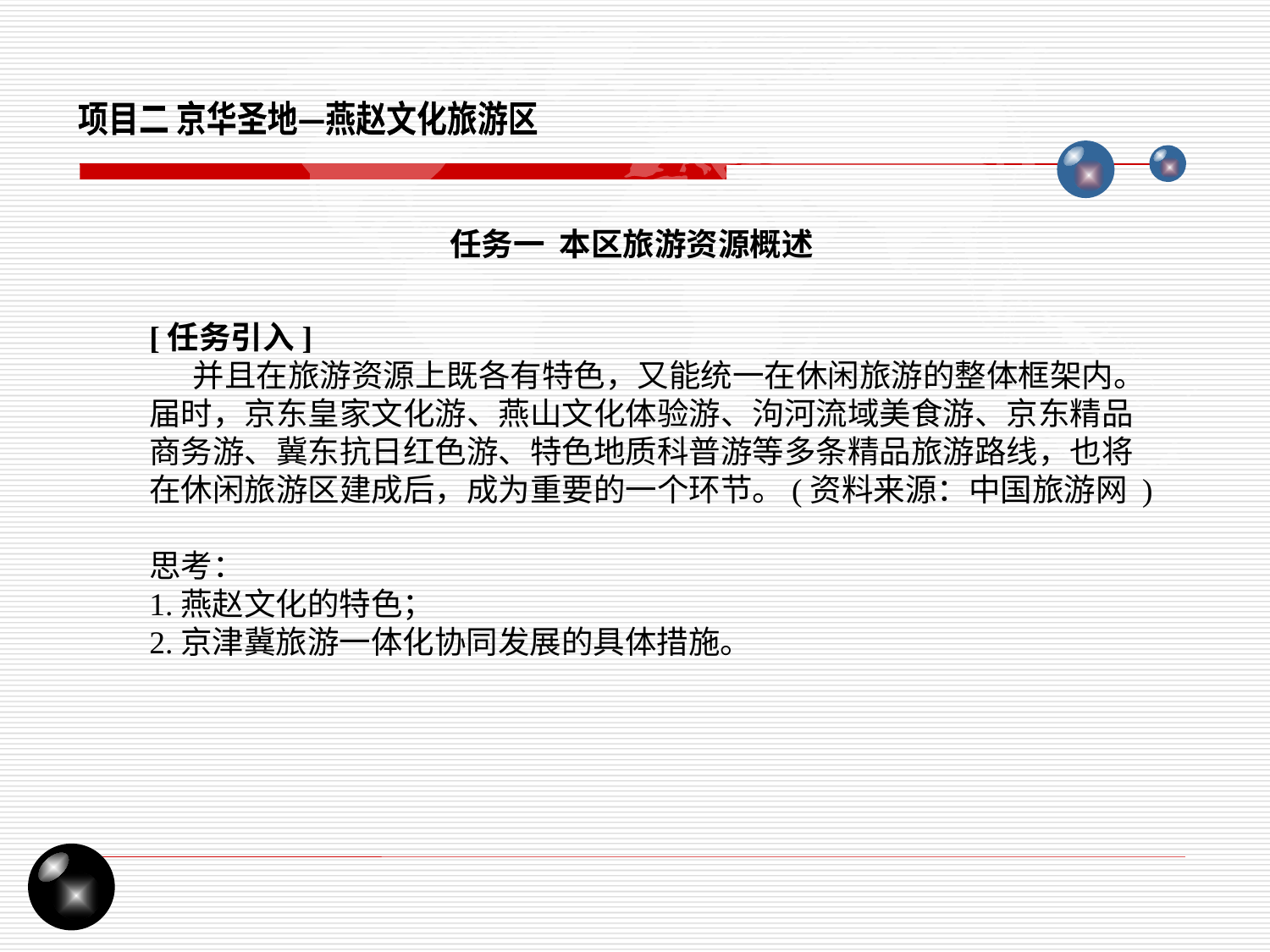

项目二 京华圣地—燕赵文化旅游区
任务一  本区旅游资源概述
[任务引入]
     并且在旅游资源上既各有特色，又能统一在休闲旅游的整体框架内。届时，京东皇家文化游、燕山文化体验游、泃河流域美食游、京东精品商务游、冀东抗日红色游、特色地质科普游等多条精品旅游路线，也将在休闲旅游区建成后，成为重要的一个环节。(资料来源：中国旅游网 )

思考：
1.燕赵文化的特色；
2.京津冀旅游一体化协同发展的具体措施。